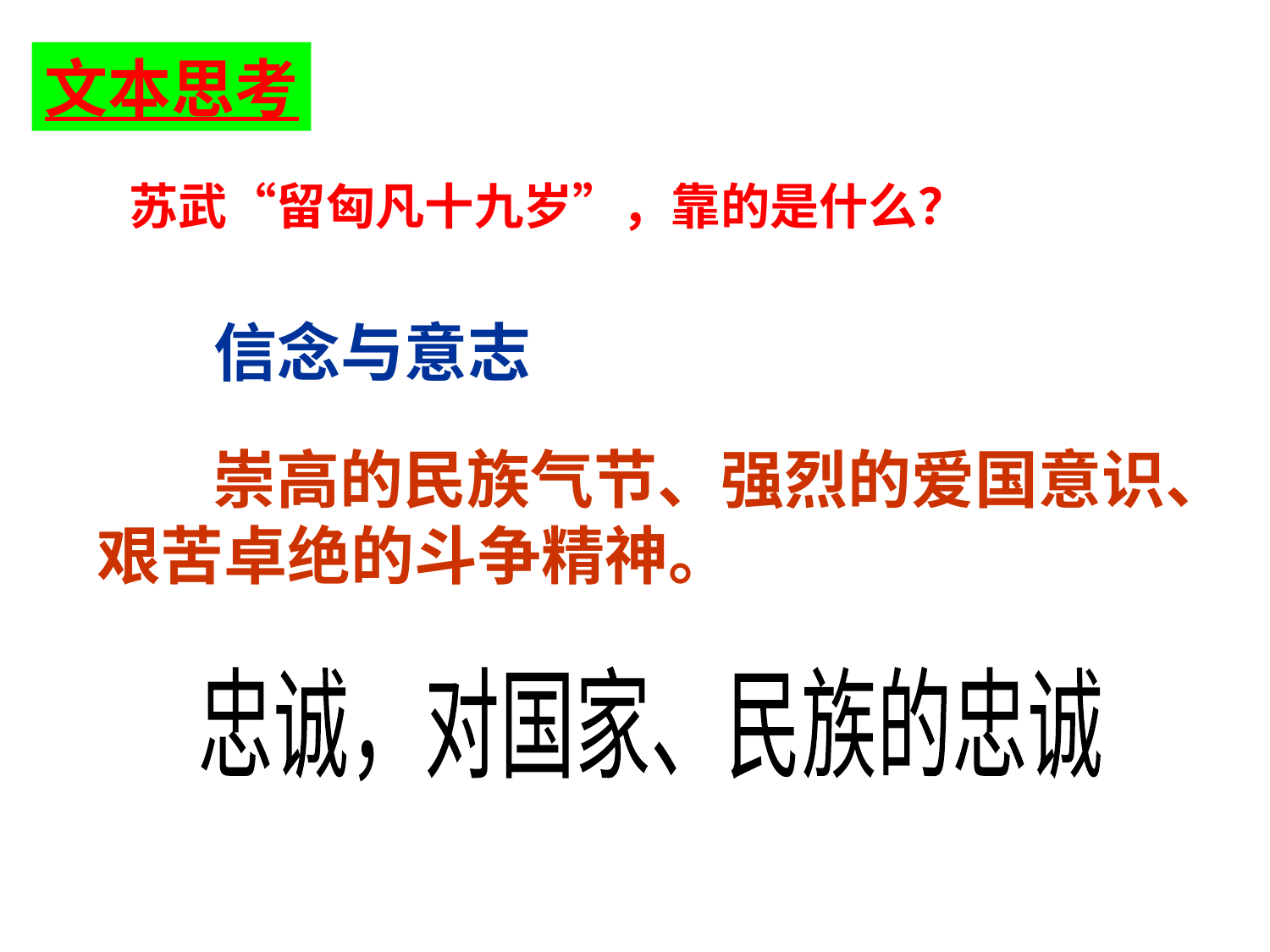

文本思考
苏武“留匈凡十九岁”，靠的是什么？
信念与意志
       崇高的民族气节、强烈的爱国意识、艰苦卓绝的斗争精神。
忠诚，对国家、民族的忠诚